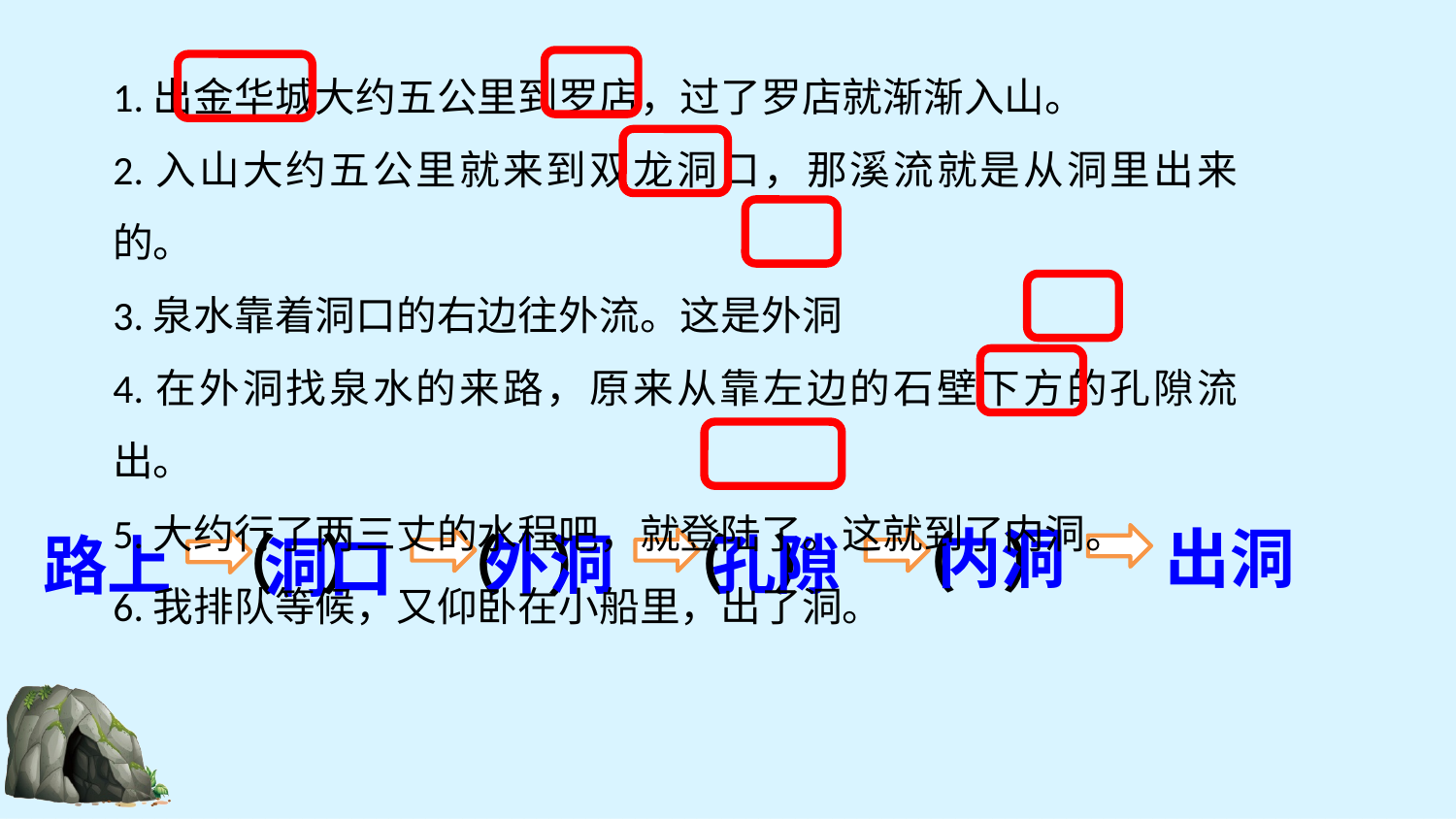

1.出金华城大约五公里到罗店，过了罗店就渐渐入山。
2.入山大约五公里就来到双龙洞口，那溪流就是从洞里出来的。
3.泉水靠着洞口的右边往外流。这是外洞
4.在外洞找泉水的来路，原来从靠左边的石壁下方的孔隙流出。
5.大约行了两三丈的水程吧，就登陆了。这就到了内洞。
6.我排队等候，又仰卧在小船里，出了洞。

出洞
内洞
（   ）
（   ）
外洞
（   ）
孔隙
（   ）
路上
洞口